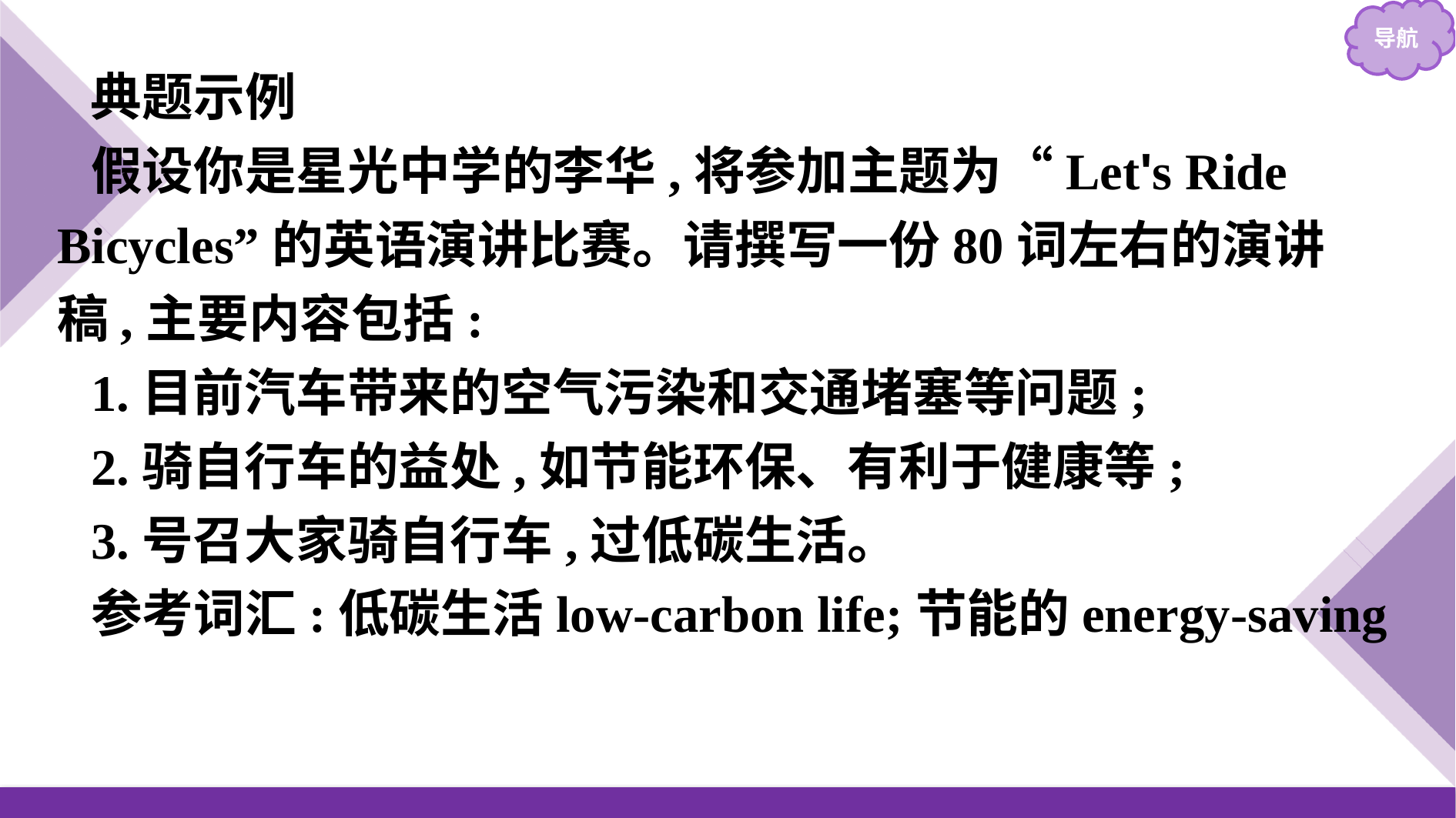

典题示例
假设你是星光中学的李华,将参加主题为“Let's Ride Bicycles”的英语演讲比赛。请撰写一份80词左右的演讲稿,主要内容包括:
1.目前汽车带来的空气污染和交通堵塞等问题;
2.骑自行车的益处,如节能环保、有利于健康等;
3.号召大家骑自行车,过低碳生活。
参考词汇:低碳生活low-carbon life;节能的energy-saving